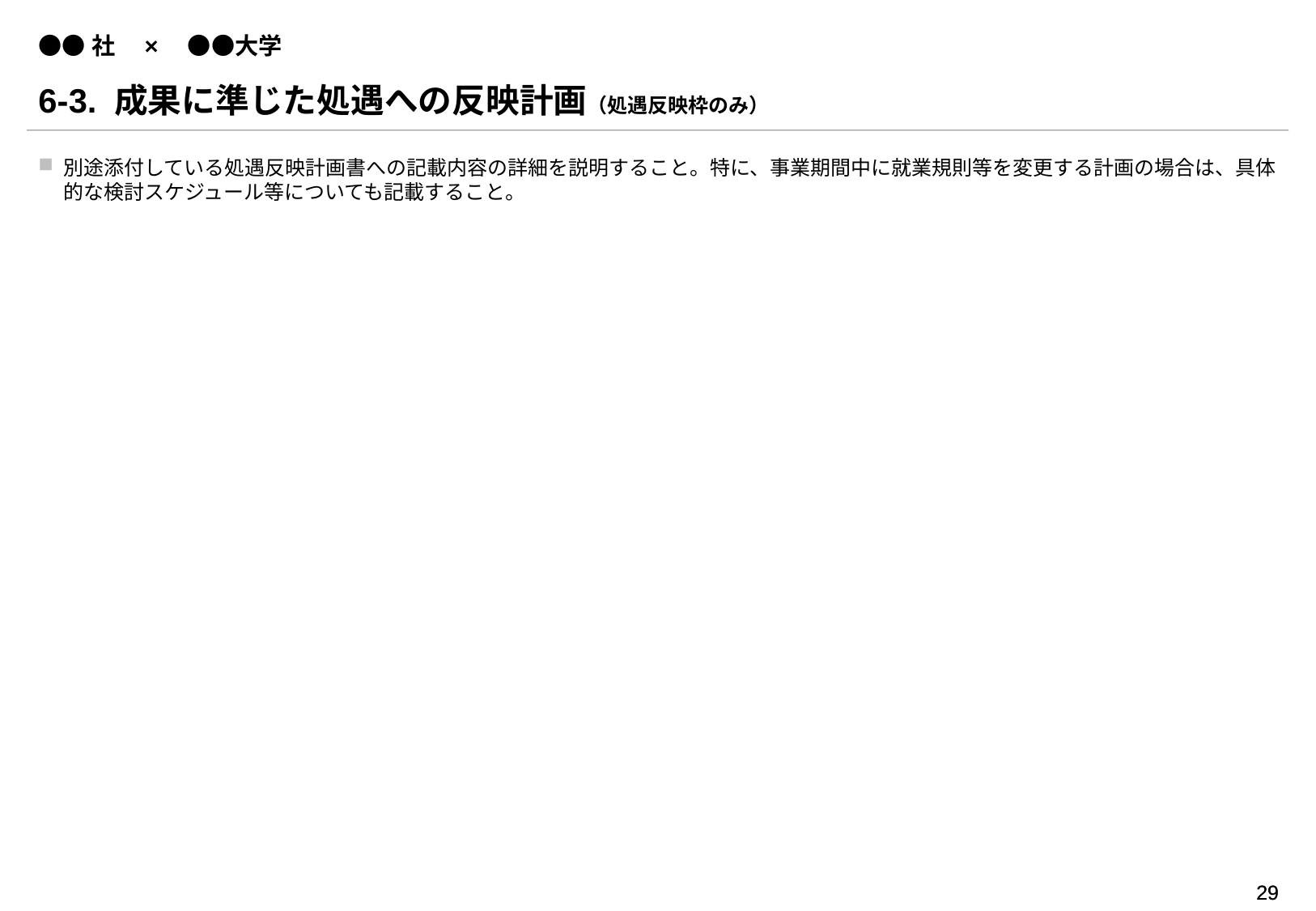

# ●●社　×　●●大学
6-3. 成果に準じた処遇への反映計画（処遇反映枠のみ）
別途添付している処遇反映計画書への記載内容の詳細を説明すること。特に、事業期間中に就業規則等を変更する計画の場合は、具体的な検討スケジュール等についても記載すること。